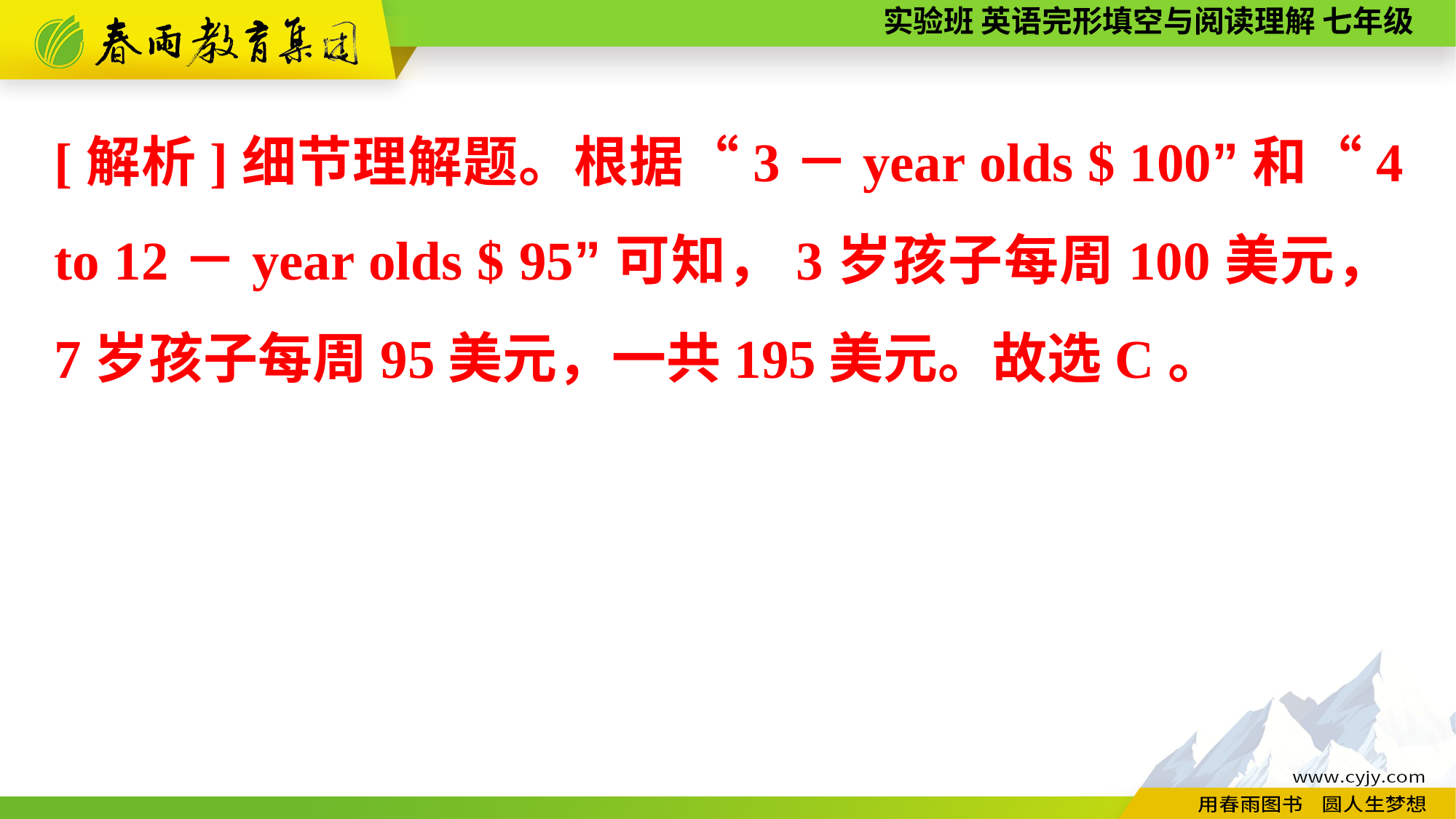

[解析]细节理解题。根据“3－year olds $ 100”和“4 to 12－year olds $ 95”可知，3岁孩子每周100美元，7岁孩子每周95美元，一共195美元。故选C。